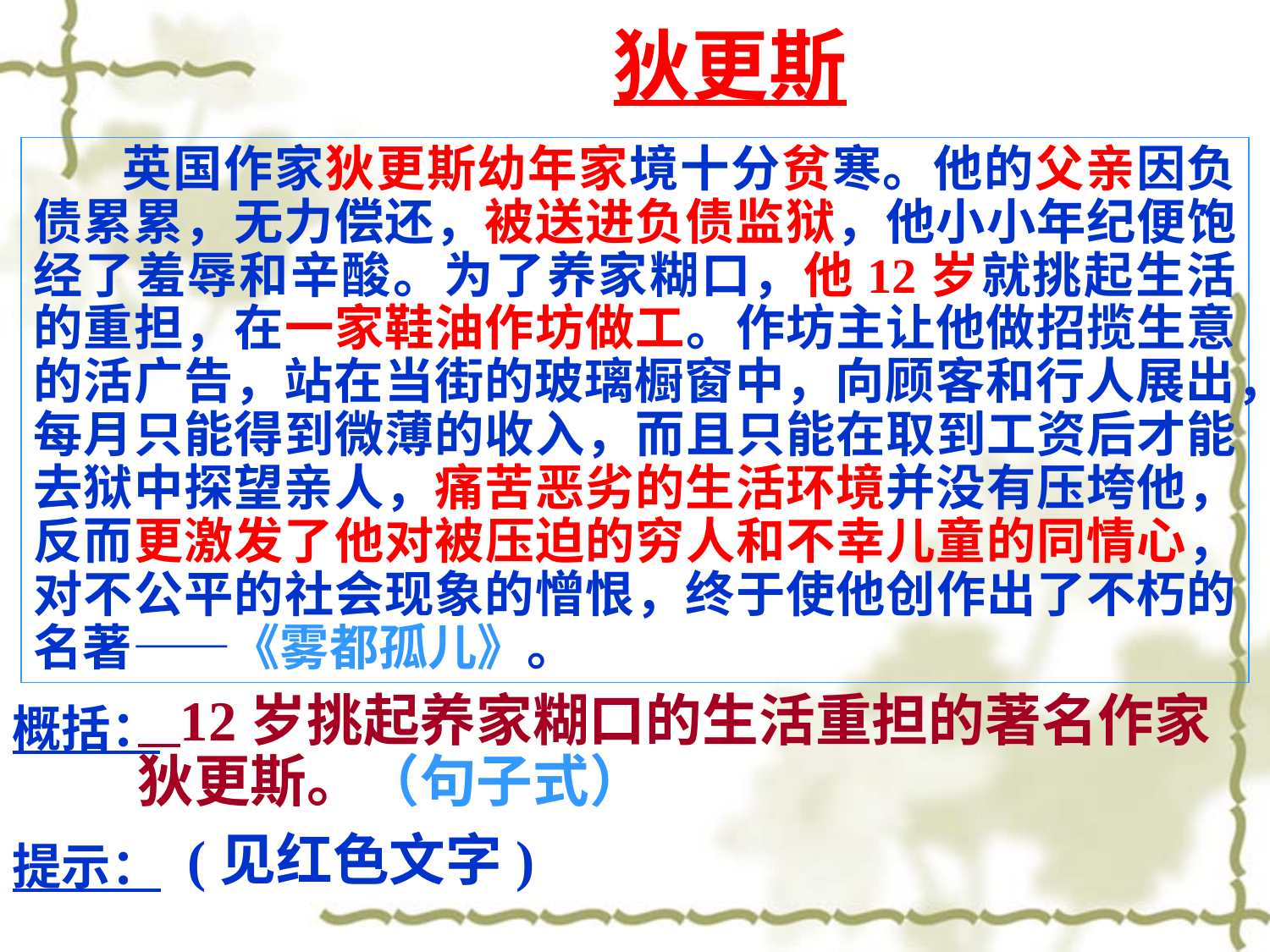

狄更斯
      英国作家狄更斯幼年家境十分贫寒。他的父亲因负债累累，无力偿还，被送进负债监狱，他小小年纪便饱经了羞辱和辛酸。为了养家糊口，他12岁就挑起生活的重担，在一家鞋油作坊做工。作坊主让他做招揽生意的活广告，站在当街的玻璃橱窗中，向顾客和行人展出，每月只能得到微薄的收入，而且只能在取到工资后才能去狱中探望亲人，痛苦恶劣的生活环境并没有压垮他，反而更激发了他对被压迫的穷人和不幸儿童的同情心，对不公平的社会现象的憎恨，终于使他创作出了不朽的名著——《雾都孤儿》。
   12岁挑起养家糊口的生活重担的著名作家狄更斯。（句子式）
概括：
(见红色文字)
提示：